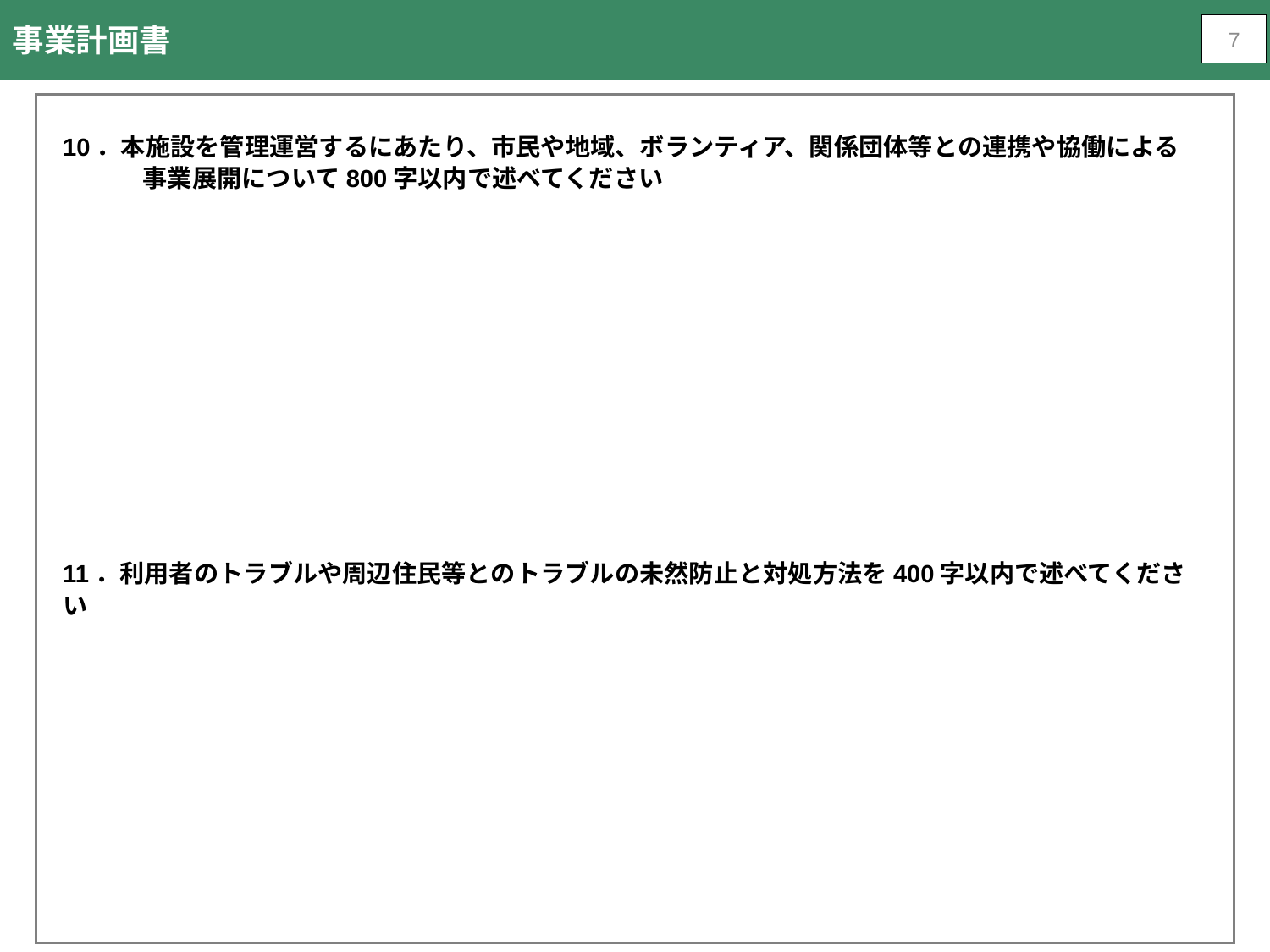

事業計画書
7

10．本施設を管理運営するにあたり、市民や地域、ボランティア、関係団体等との連携や協働による
　　　 事業展開について800字以内で述べてください

11．利用者のトラブルや周辺住民等とのトラブルの未然防止と対処方法を400字以内で述べてください